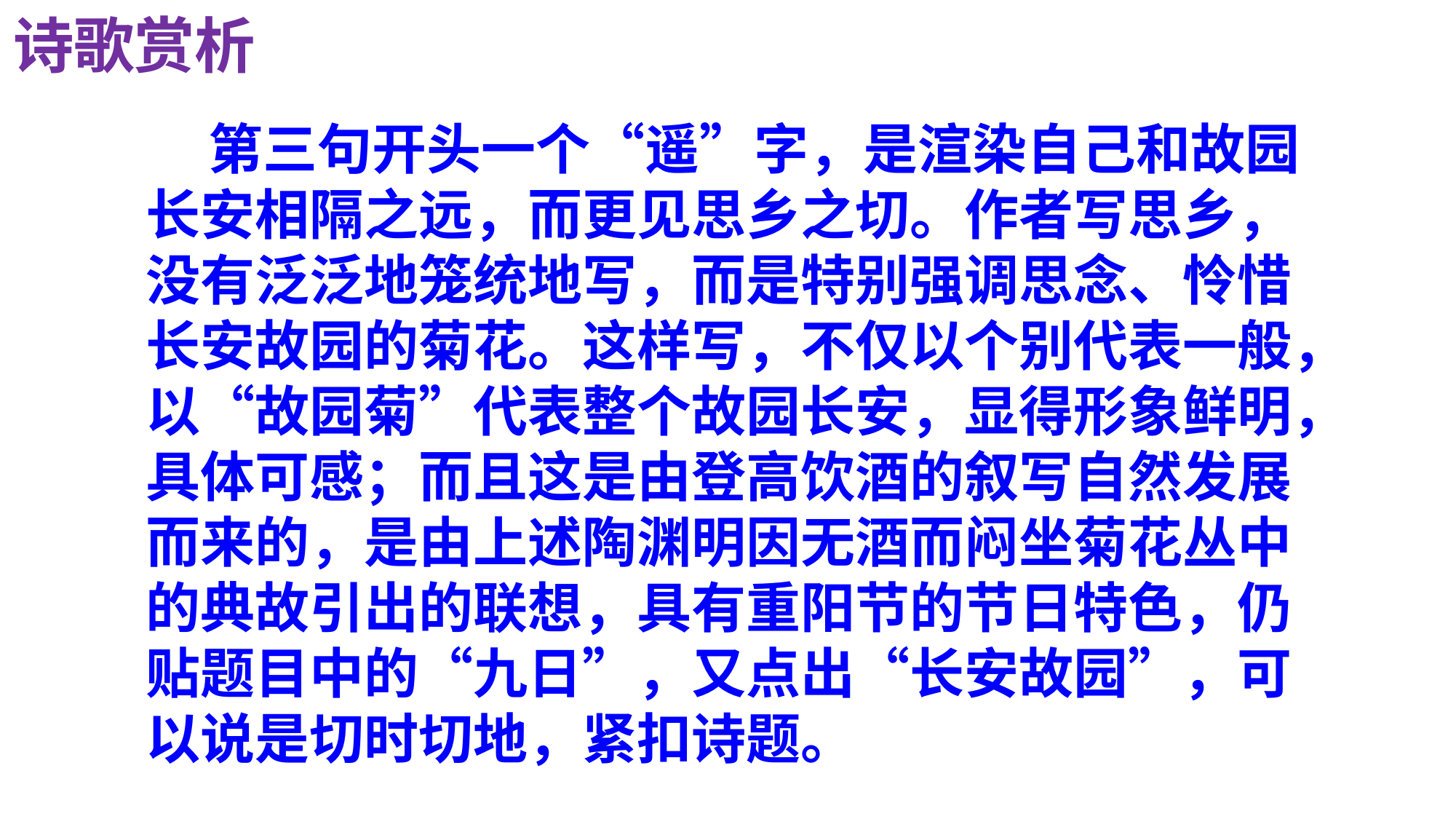

诗歌赏析
    第三句开头一个“遥”字，是渲染自己和故园长安相隔之远，而更见思乡之切。作者写思乡，没有泛泛地笼统地写，而是特别强调思念、怜惜长安故园的菊花。这样写，不仅以个别代表一般，以“故园菊”代表整个故园长安，显得形象鲜明，具体可感；而且这是由登高饮酒的叙写自然发展而来的，是由上述陶渊明因无酒而闷坐菊花丛中的典故引出的联想，具有重阳节的节日特色，仍贴题目中的“九日”，又点出“长安故园”，可以说是切时切地，紧扣诗题。